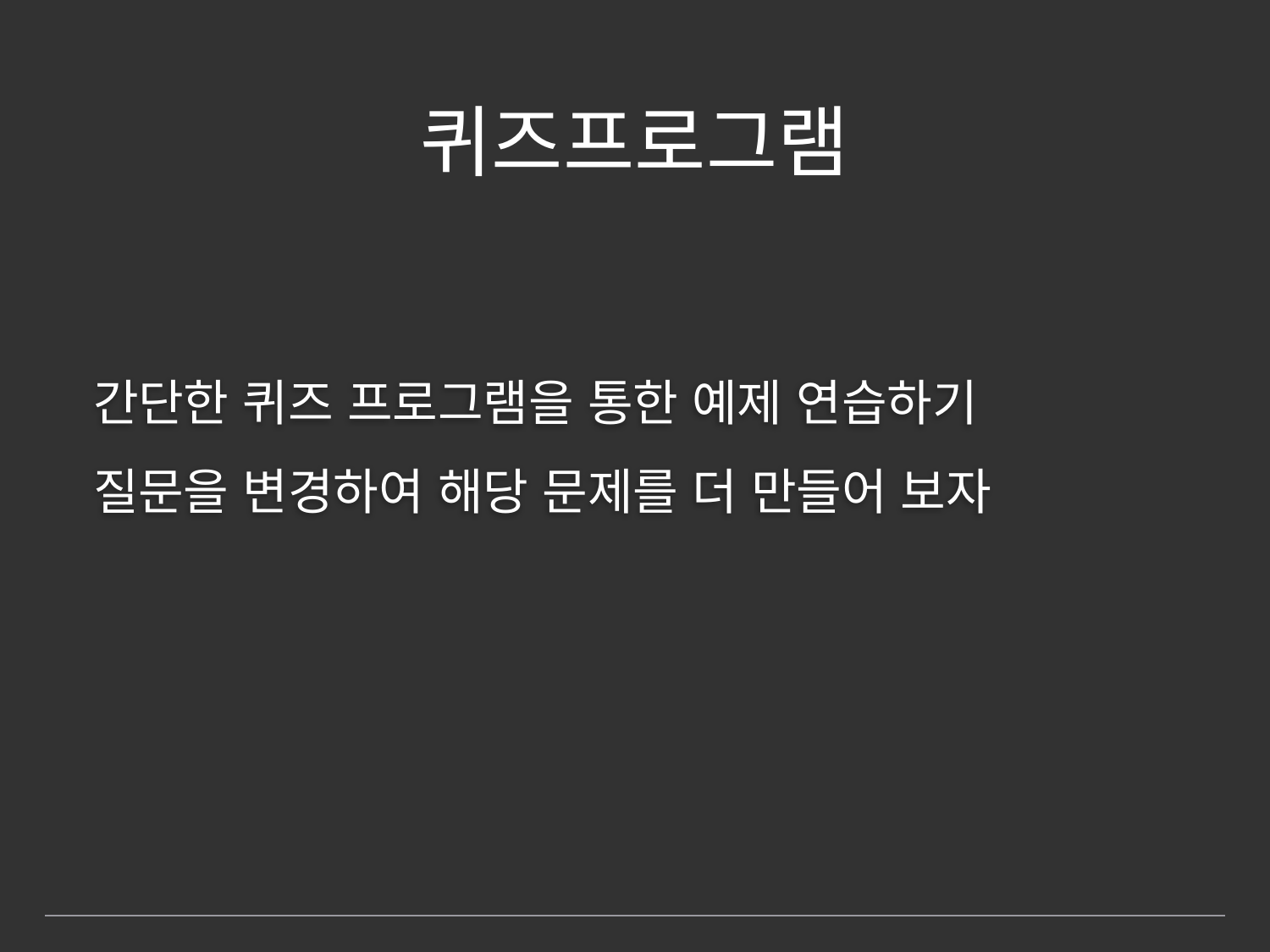

# 퀴즈프로그램
 간단한 퀴즈 프로그램을 통한 예제 연습하기
 질문을 변경하여 해당 문제를 더 만들어 보자